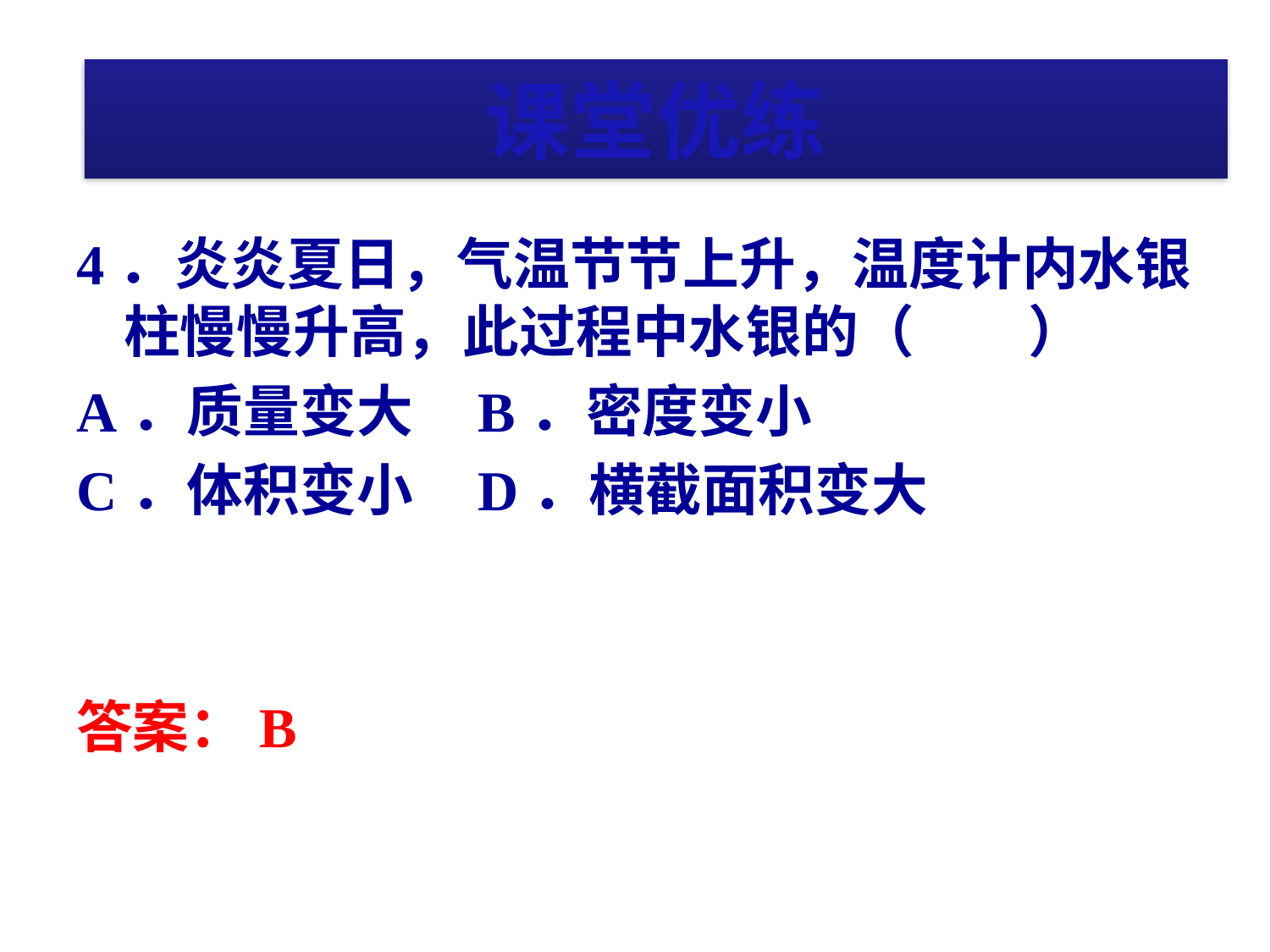

# 课堂优练
课堂优练
4．炎炎夏日，气温节节上升，温度计内水银柱慢慢升高，此过程中水银的（　　）
A．质量变大    B．密度变小
C．体积变小    D．横截面积变大

答案：B